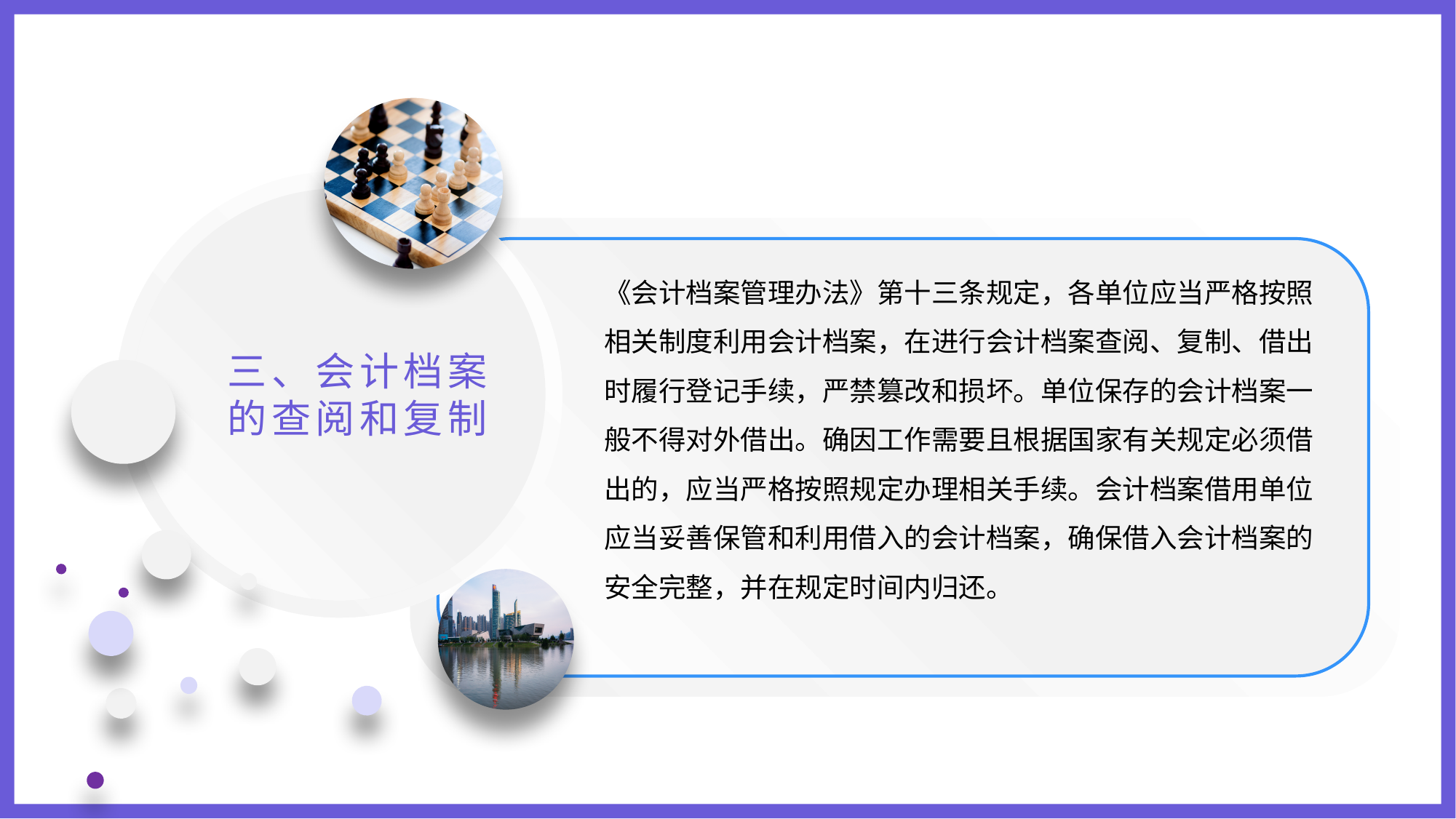

《会计档案管理办法》第十三条规定，各单位应当严格按照相关制度利用会计档案，在进行会计档案查阅、复制、借出时履行登记手续，严禁篡改和损坏。单位保存的会计档案一般不得对外借出。确因工作需要且根据国家有关规定必须借
出的，应当严格按照规定办理相关手续。会计档案借用单位应当妥善保管和利用借入的会计档案，确保借入会计档案的安全完整，并在规定时间内归还。
三、会计档案的查阅和复制